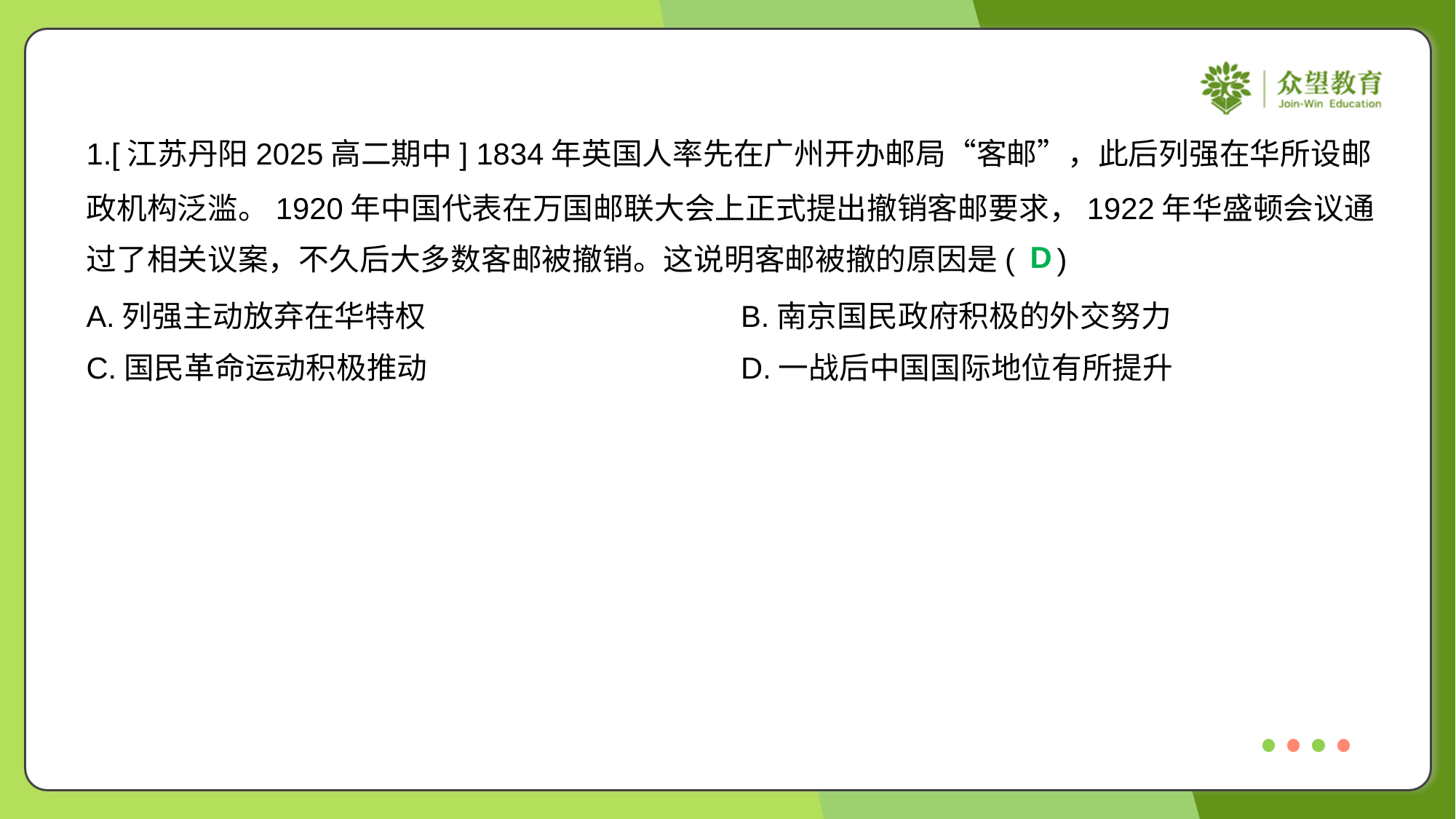

1.[江苏丹阳2025高二期中] 1834年英国人率先在广州开办邮局“客邮”，此后列强在华所设邮
政机构泛滥。1920年中国代表在万国邮联大会上正式提出撤销客邮要求，1922年华盛顿会议通
过了相关议案，不久后大多数客邮被撤销。这说明客邮被撤的原因是(     )
D
A.列强主动放弃在华特权	B.南京国民政府积极的外交努力
C.国民革命运动积极推动	D.一战后中国国际地位有所提升